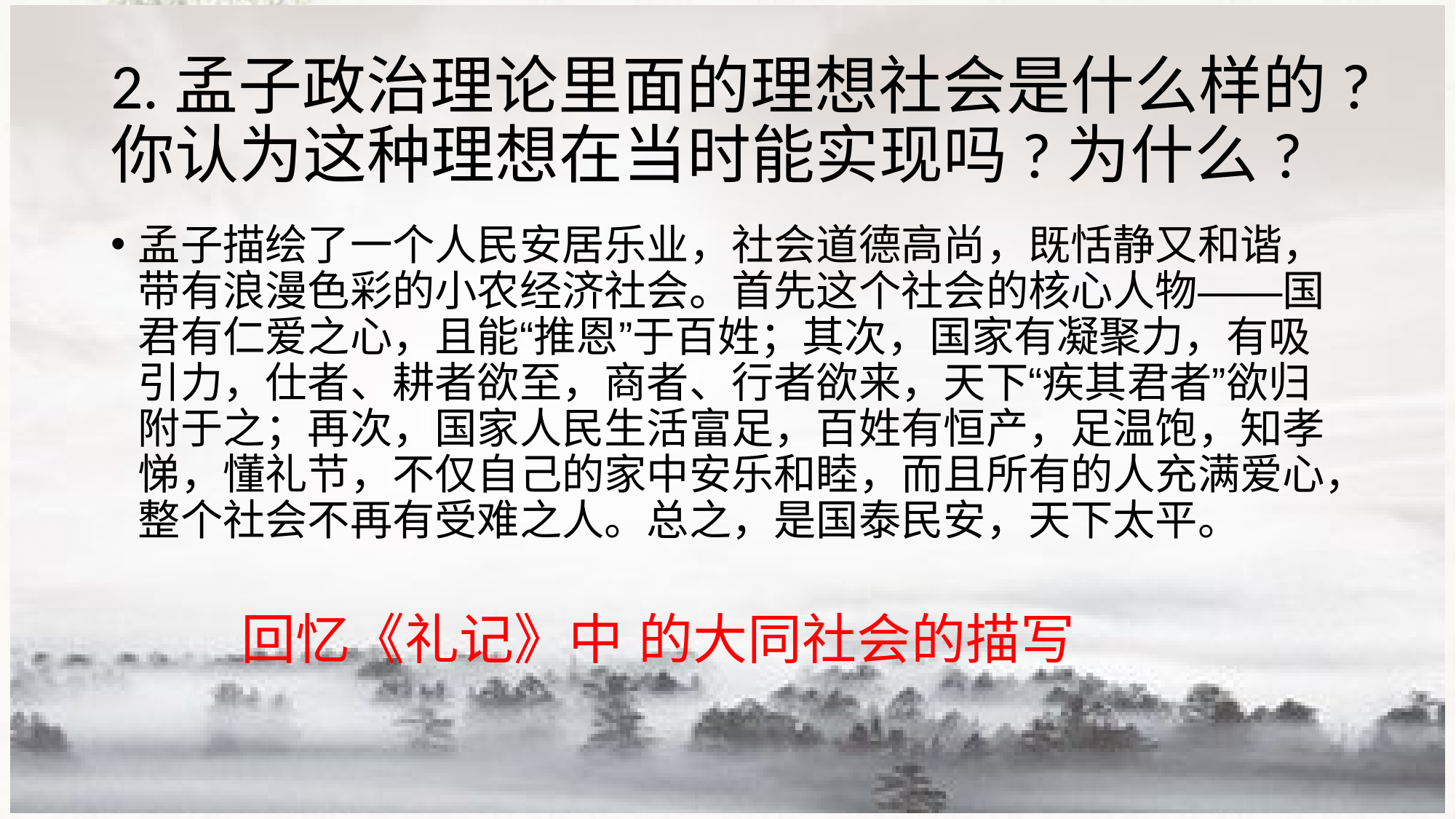

# 2.孟子政治理论里面的理想社会是什么样的?你认为这种理想在当时能实现吗?为什么?
孟子描绘了一个人民安居乐业，社会道德高尚，既恬静又和谐，带有浪漫色彩的小农经济社会。首先这个社会的核心人物——国君有仁爱之心，且能“推恩”于百姓；其次，国家有凝聚力，有吸引力，仕者、耕者欲至，商者、行者欲来，天下“疾其君者”欲归附于之；再次，国家人民生活富足，百姓有恒产，足温饱，知孝悌，懂礼节，不仅自己的家中安乐和睦，而且所有的人充满爱心，整个社会不再有受难之人。总之，是国泰民安，天下太平。
回忆《礼记》中 的大同社会的描写